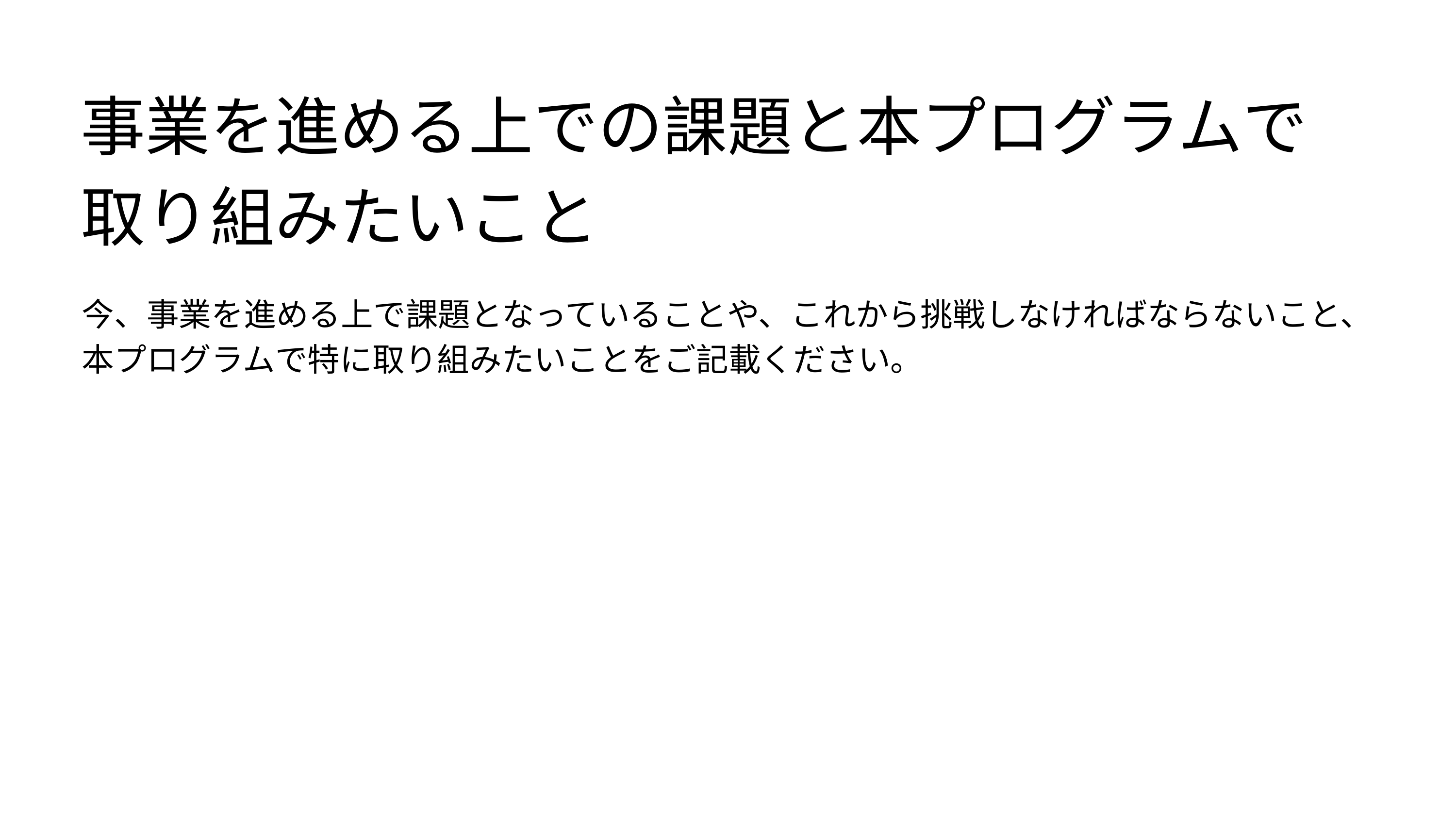

事業を進める上での課題と本プログラムで取り組みたいこと
今、事業を進める上で課題となっていることや、これから挑戦しなければならないこと、本プログラムで特に取り組みたいことをご記載ください。